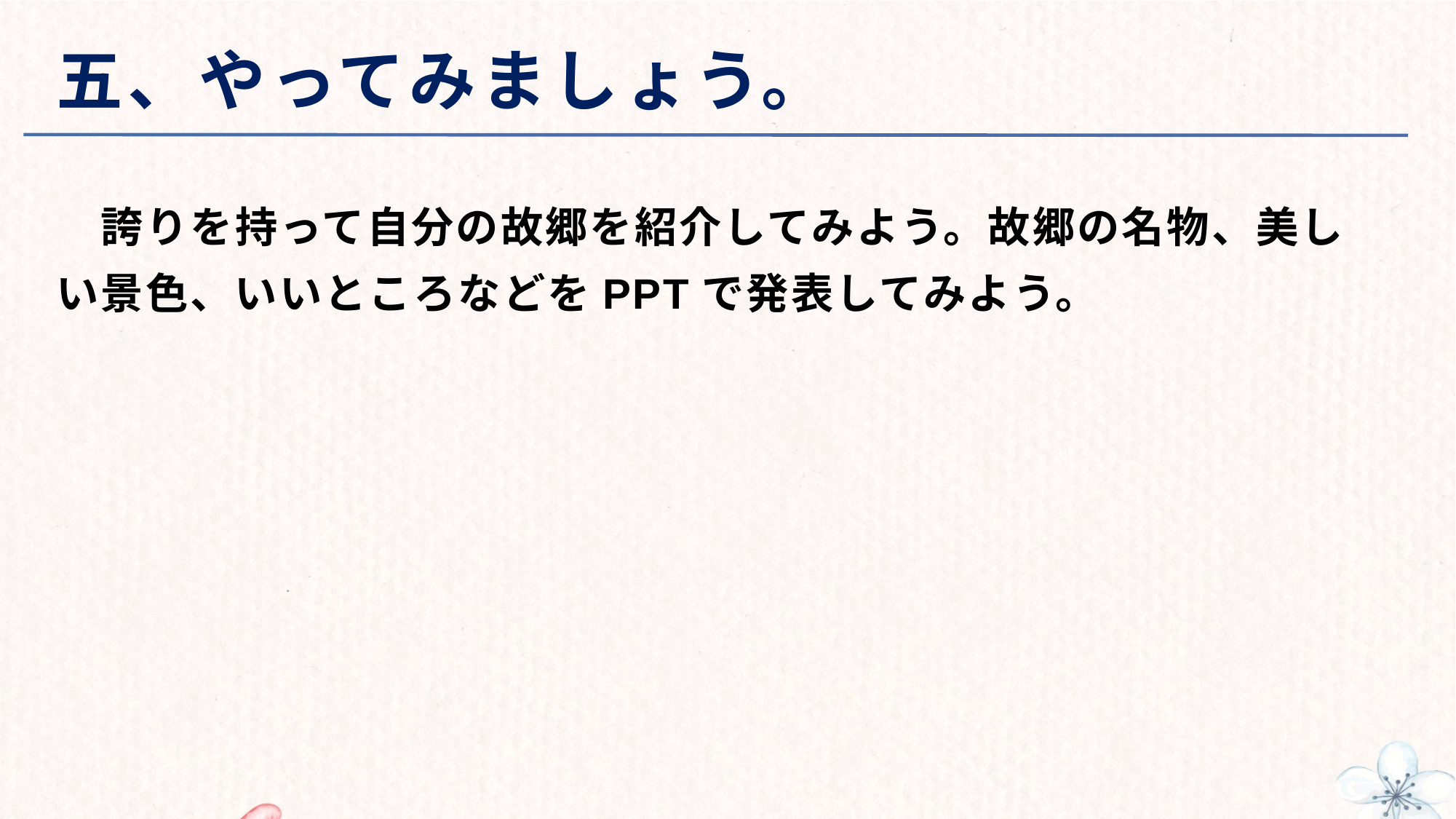

# 五、やってみましょう。
　誇りを持って自分の故郷を紹介してみよう。故郷の名物、美しい景色、いいところなどをPPTで発表してみよう。